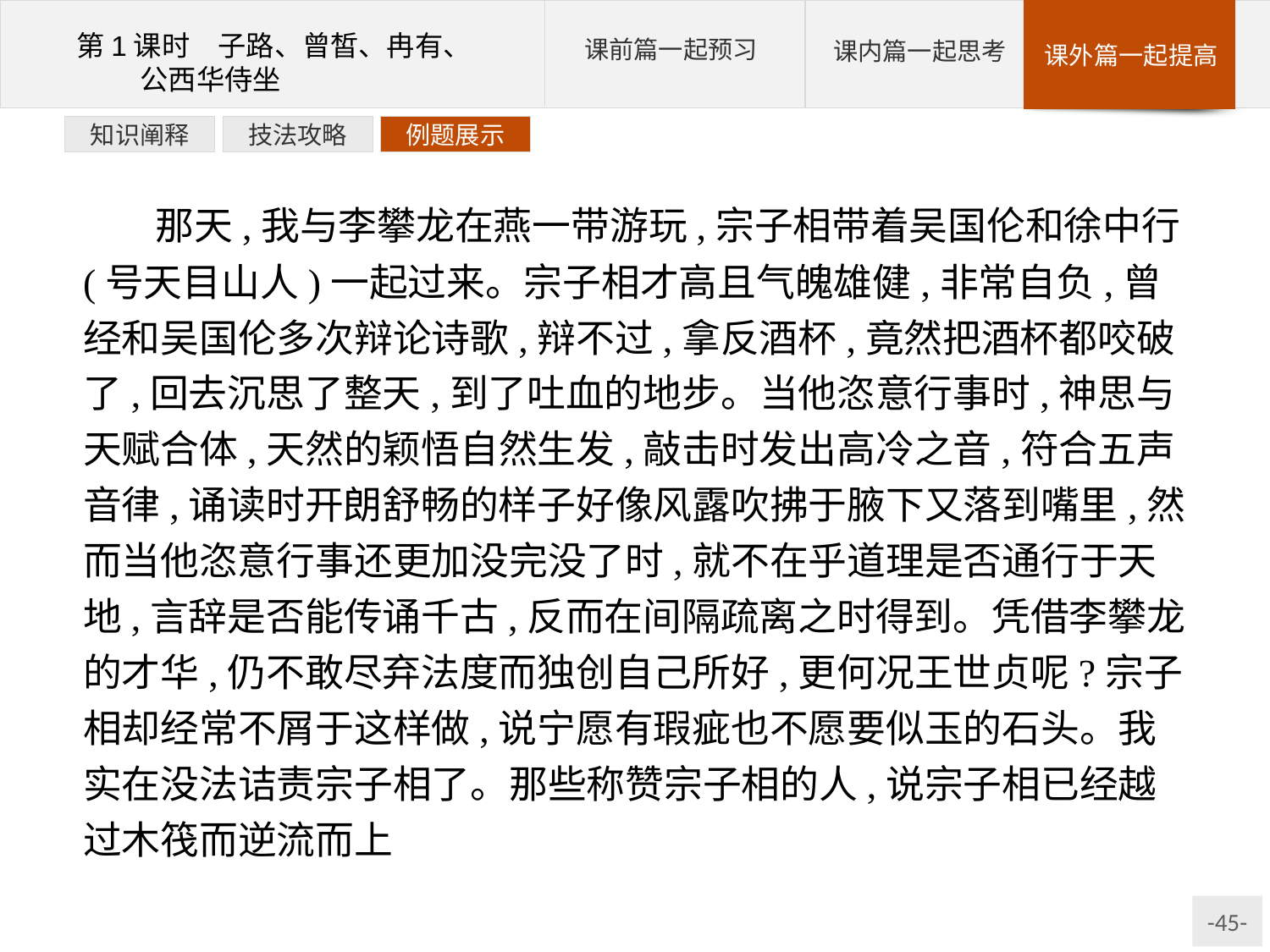

例题展示
技法攻略
知识阐释
   那天,我与李攀龙在燕一带游玩,宗子相带着吴国伦和徐中行(号天目山人)一起过来。宗子相才高且气魄雄健,非常自负,曾经和吴国伦多次辩论诗歌,辩不过,拿反酒杯,竟然把酒杯都咬破了,回去沉思了整天,到了吐血的地步。当他恣意行事时,神思与天赋合体,天然的颖悟自然生发,敲击时发出高冷之音,符合五声音律,诵读时开朗舒畅的样子好像风露吹拂于腋下又落到嘴里,然而当他恣意行事还更加没完没了时,就不在乎道理是否通行于天地,言辞是否能传诵千古,反而在间隔疏离之时得到。凭借李攀龙的才华,仍不敢尽弃法度而独创自己所好,更何况王世贞呢?宗子相却经常不屑于这样做,说宁愿有瑕疵也不愿要似玉的石头。我实在没法诘责宗子相了。那些称赞宗子相的人,说宗子相已经越过木筏而逆流而上